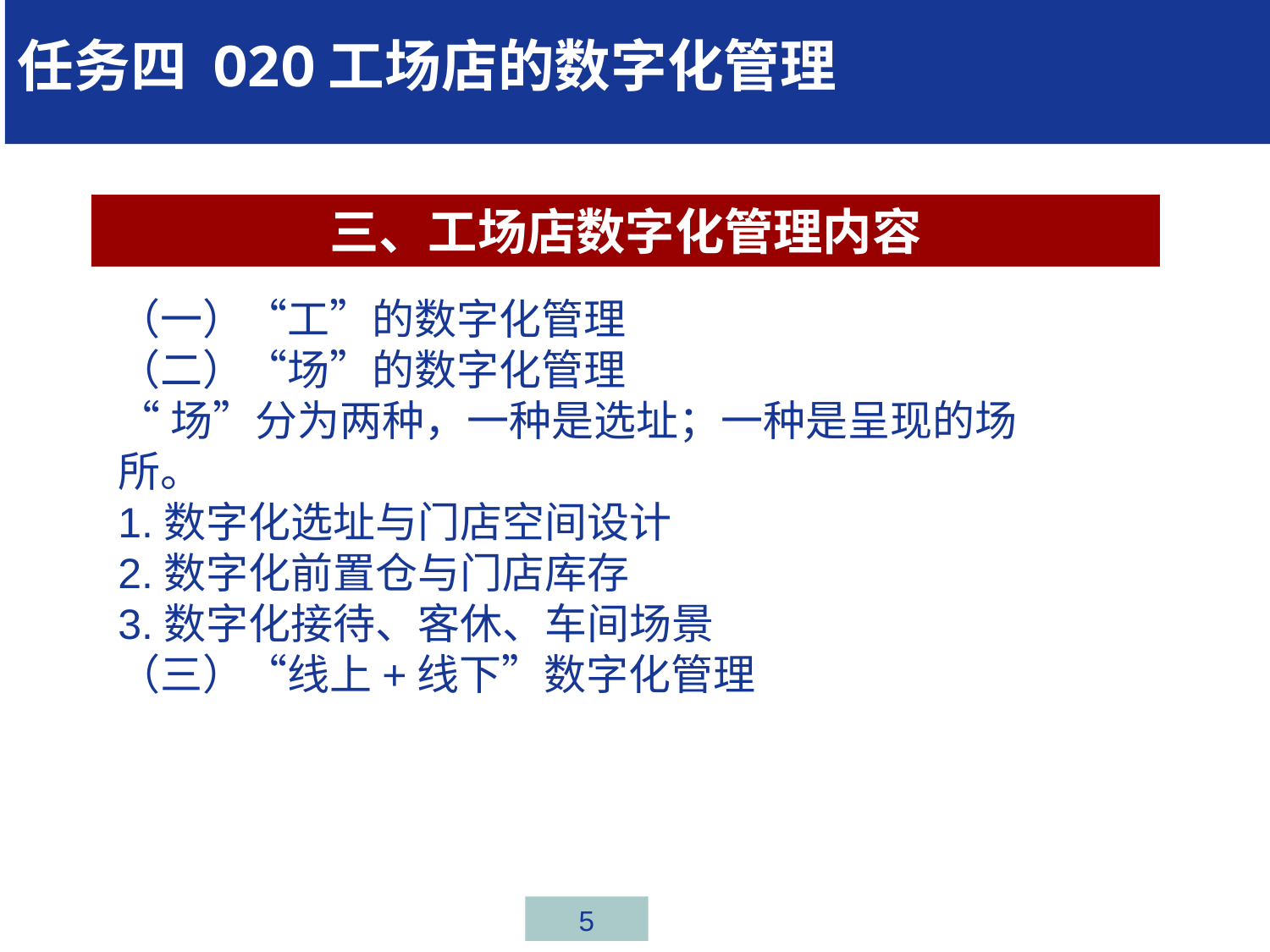

# 任务四 O2O工场店的数字化管理
三、工场店数字化管理内容
（一）“工”的数字化管理
（二）“场”的数字化管理
“场”分为两种，一种是选址；一种是呈现的场所。
1.数字化选址与门店空间设计
2.数字化前置仓与门店库存
3.数字化接待、客休、车间场景
（三）“线上+线下”数字化管理
5